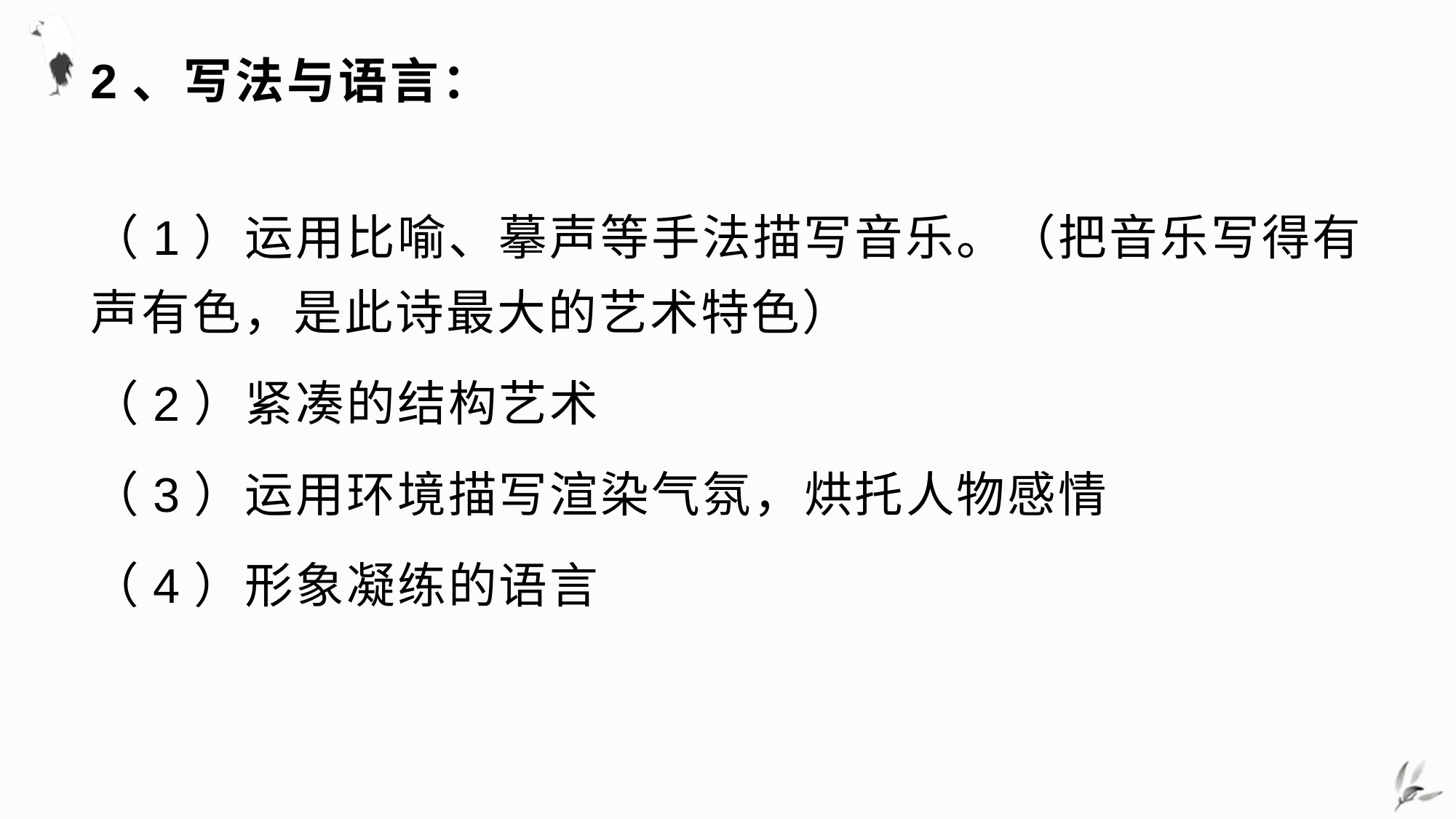

# 2、写法与语言：
（1）运用比喻、摹声等手法描写音乐。（把音乐写得有声有色，是此诗最大的艺术特色）
（2）紧凑的结构艺术
（3）运用环境描写渲染气氛，烘托人物感情
（4）形象凝练的语言